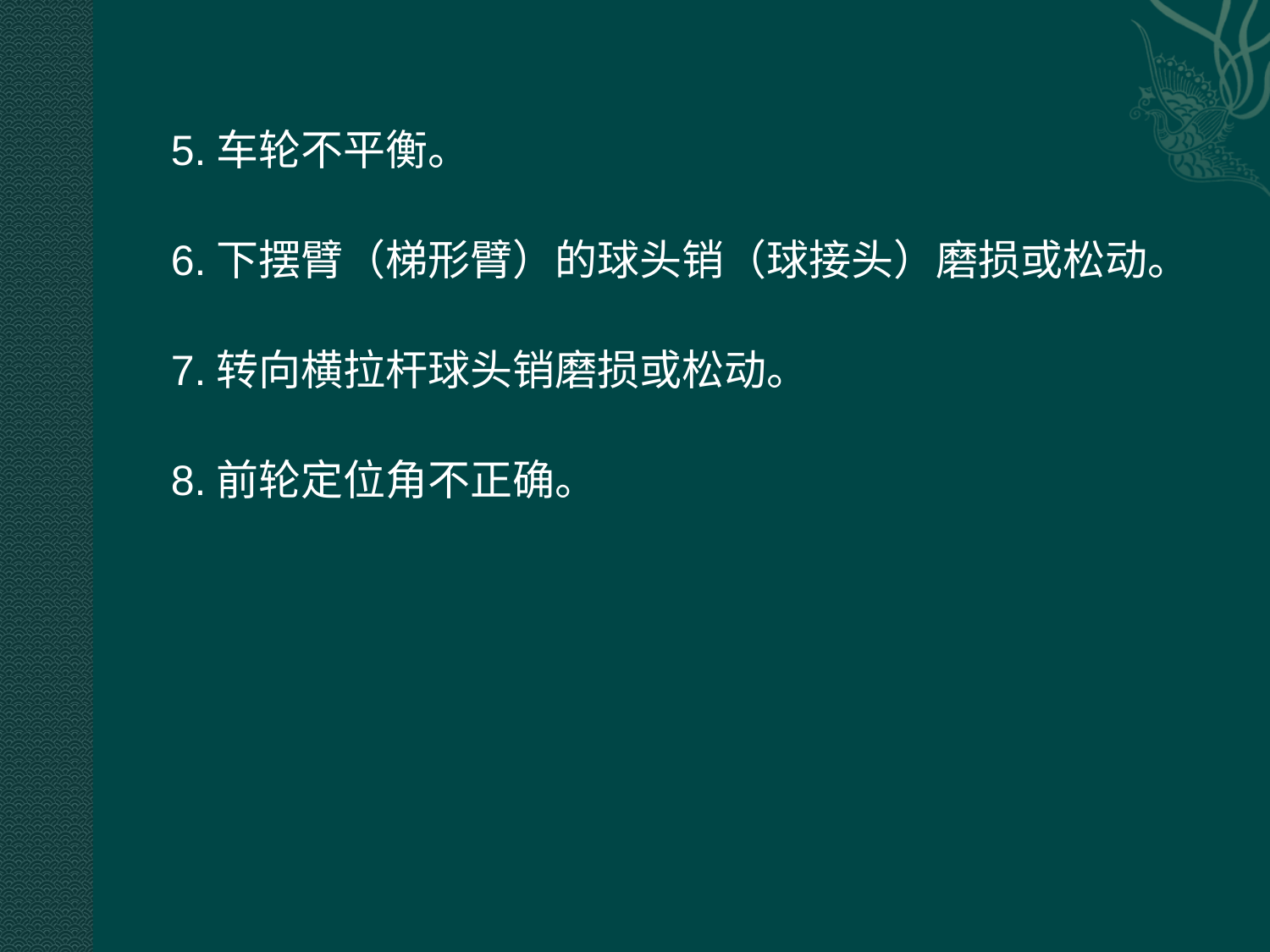

5.车轮不平衡。
6.下摆臂（梯形臂）的球头销（球接头）磨损或松动。
7.转向横拉杆球头销磨损或松动。
8.前轮定位角不正确。